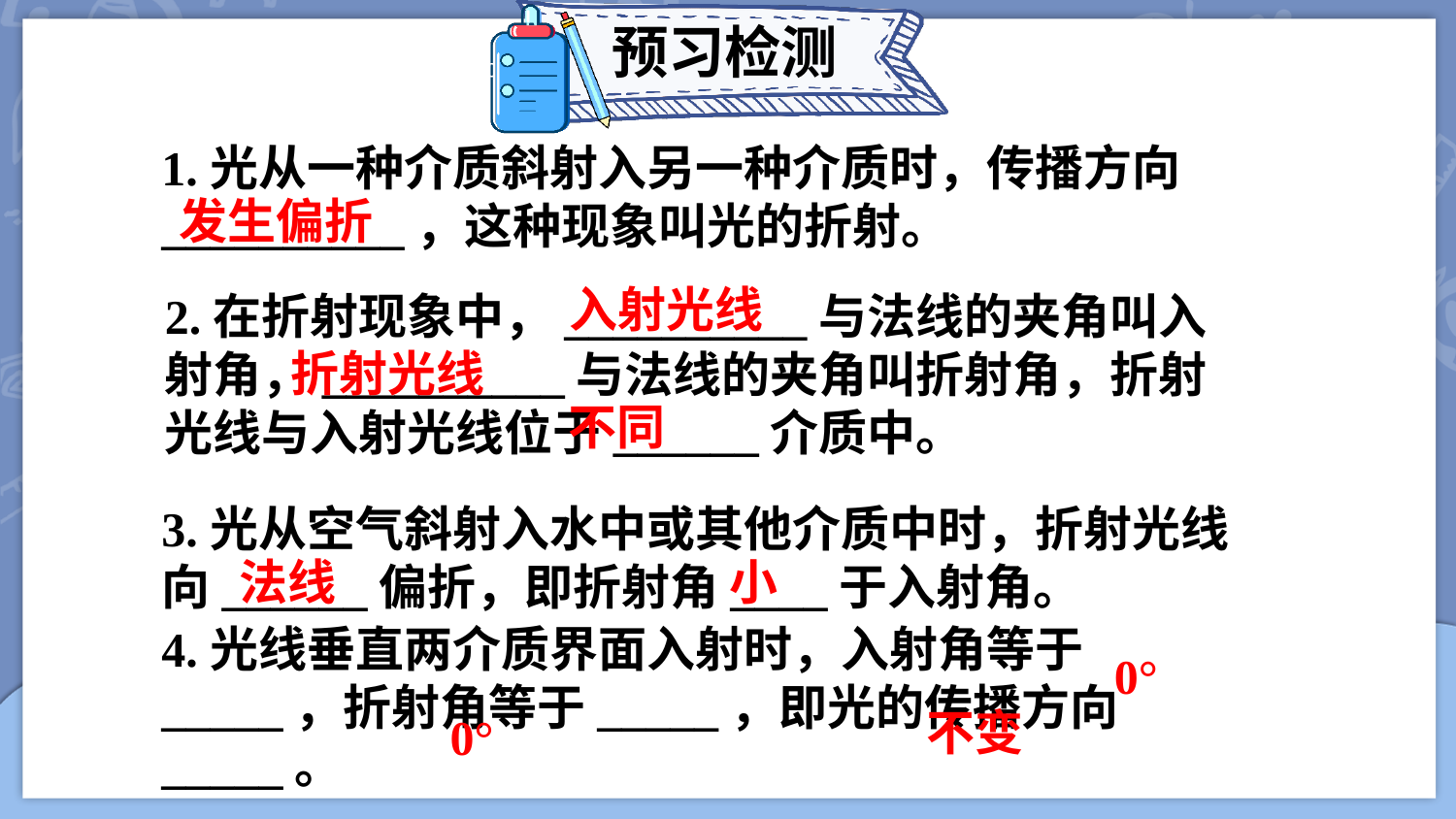

预习检测
1.光从一种介质斜射入另一种介质时，传播方向__________，这种现象叫光的折射。
发生偏折
2.在折射现象中，__________与法线的夹角叫入射角，__________与法线的夹角叫折射角，折射光线与入射光线位于______介质中。
入射光线
折射光线
不同
3.光从空气斜射入水中或其他介质中时，折射光线向______偏折，即折射角____于入射角。
法线
小
4.光线垂直两介质界面入射时，入射角等于_____，折射角等于_____，即光的传播方向_____。
0°
不变
0°